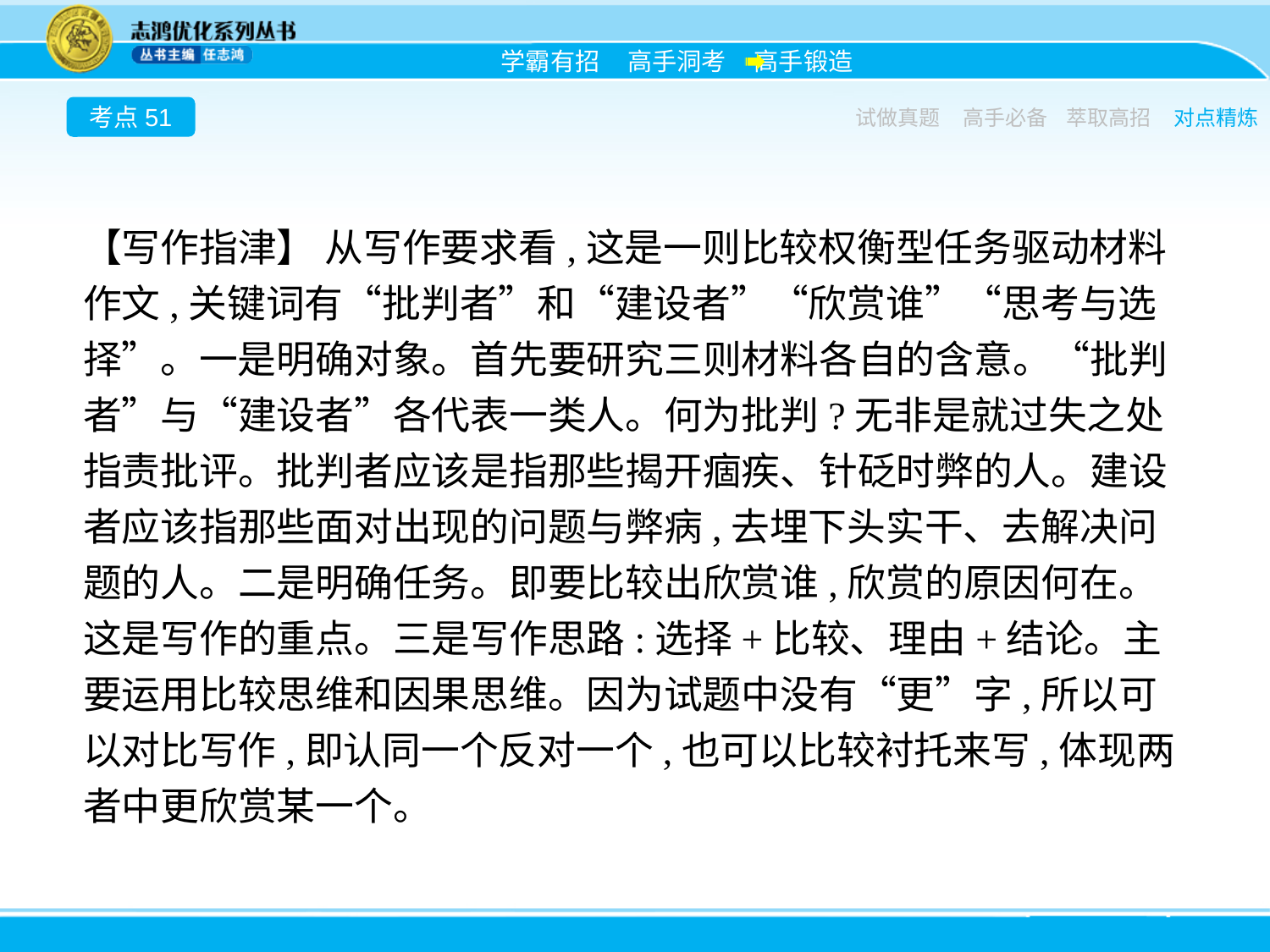

考点51
试做真题
高手必备
萃取高招
对点精炼
【写作指津】 从写作要求看,这是一则比较权衡型任务驱动材料作文,关键词有“批判者”和“建设者”“欣赏谁”“思考与选择”。一是明确对象。首先要研究三则材料各自的含意。“批判者”与“建设者”各代表一类人。何为批判?无非是就过失之处指责批评。批判者应该是指那些揭开痼疾、针砭时弊的人。建设者应该指那些面对出现的问题与弊病,去埋下头实干、去解决问题的人。二是明确任务。即要比较出欣赏谁,欣赏的原因何在。这是写作的重点。三是写作思路:选择+比较、理由+结论。主要运用比较思维和因果思维。因为试题中没有“更”字,所以可以对比写作,即认同一个反对一个,也可以比较衬托来写,体现两者中更欣赏某一个。